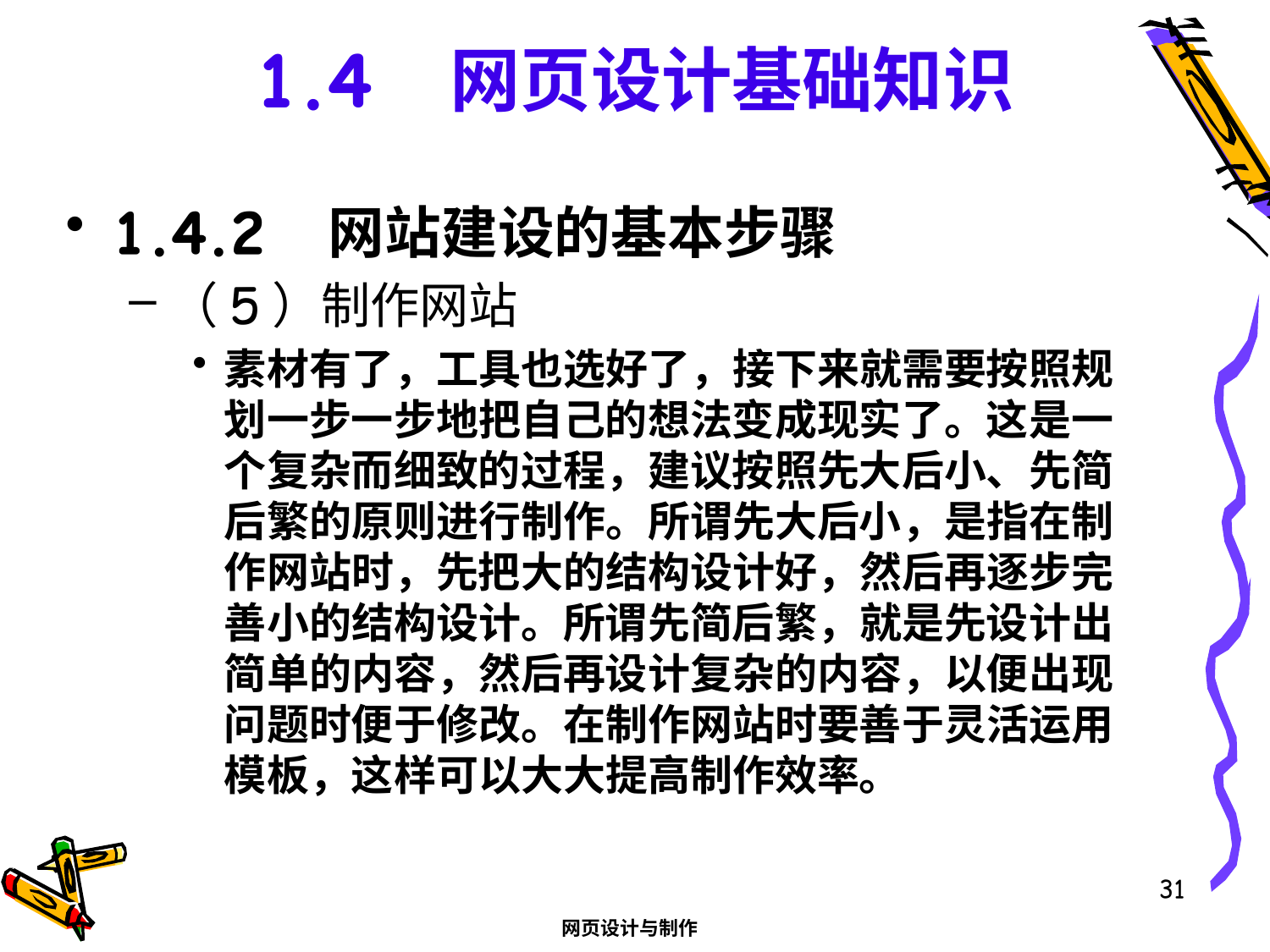

# 1.4  网页设计基础知识
1.4.2  网站建设的基本步骤
（5）制作网站
素材有了，工具也选好了，接下来就需要按照规划一步一步地把自己的想法变成现实了。这是一个复杂而细致的过程，建议按照先大后小、先简后繁的原则进行制作。所谓先大后小，是指在制作网站时，先把大的结构设计好，然后再逐步完善小的结构设计。所谓先简后繁，就是先设计出简单的内容，然后再设计复杂的内容，以便出现问题时便于修改。在制作网站时要善于灵活运用模板，这样可以大大提高制作效率。

31
网页设计与制作